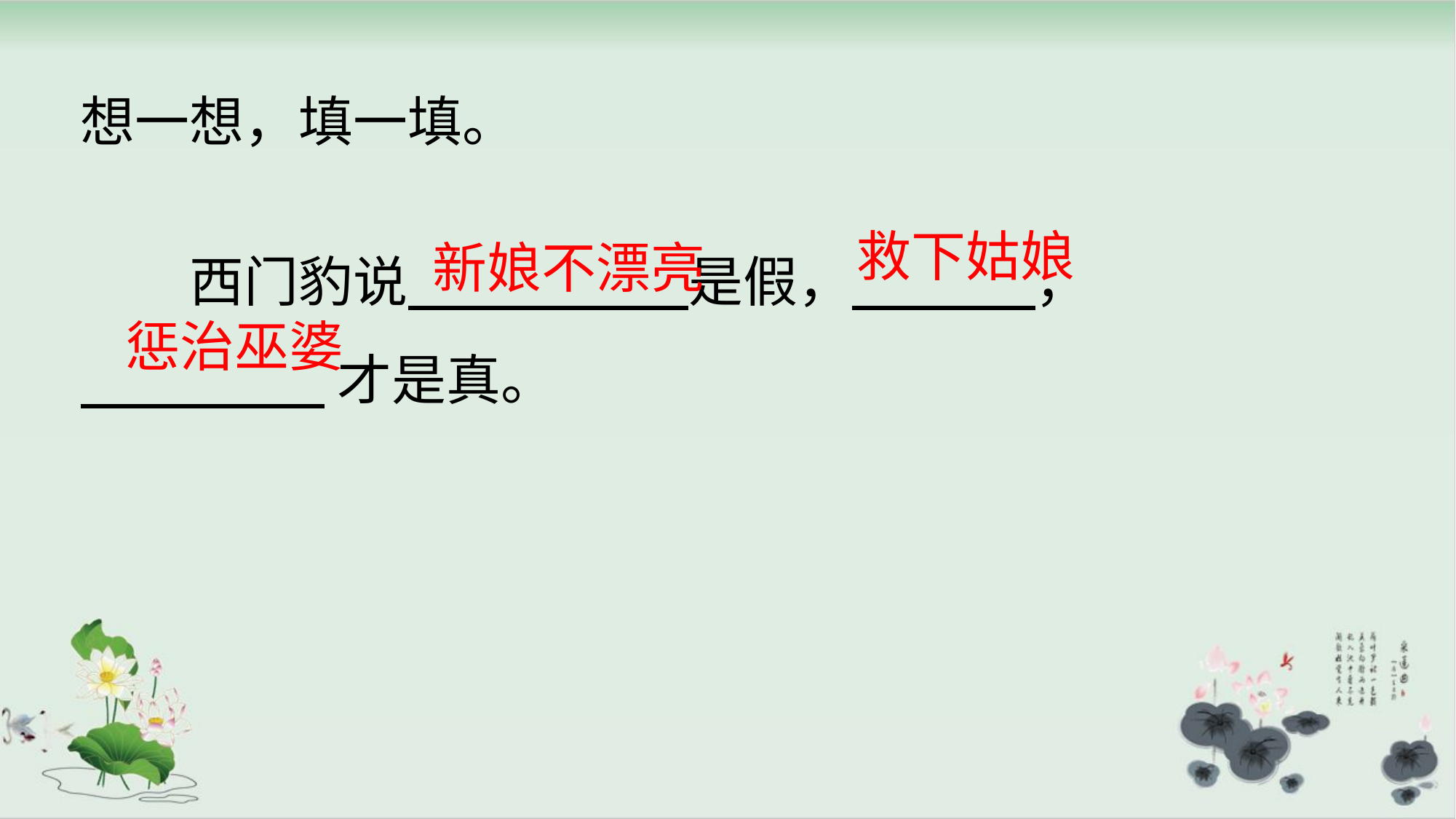

想一想，填一填。
　　西门豹说                       是假，               ，
                    才是真。
救下姑娘
新娘不漂亮
惩治巫婆